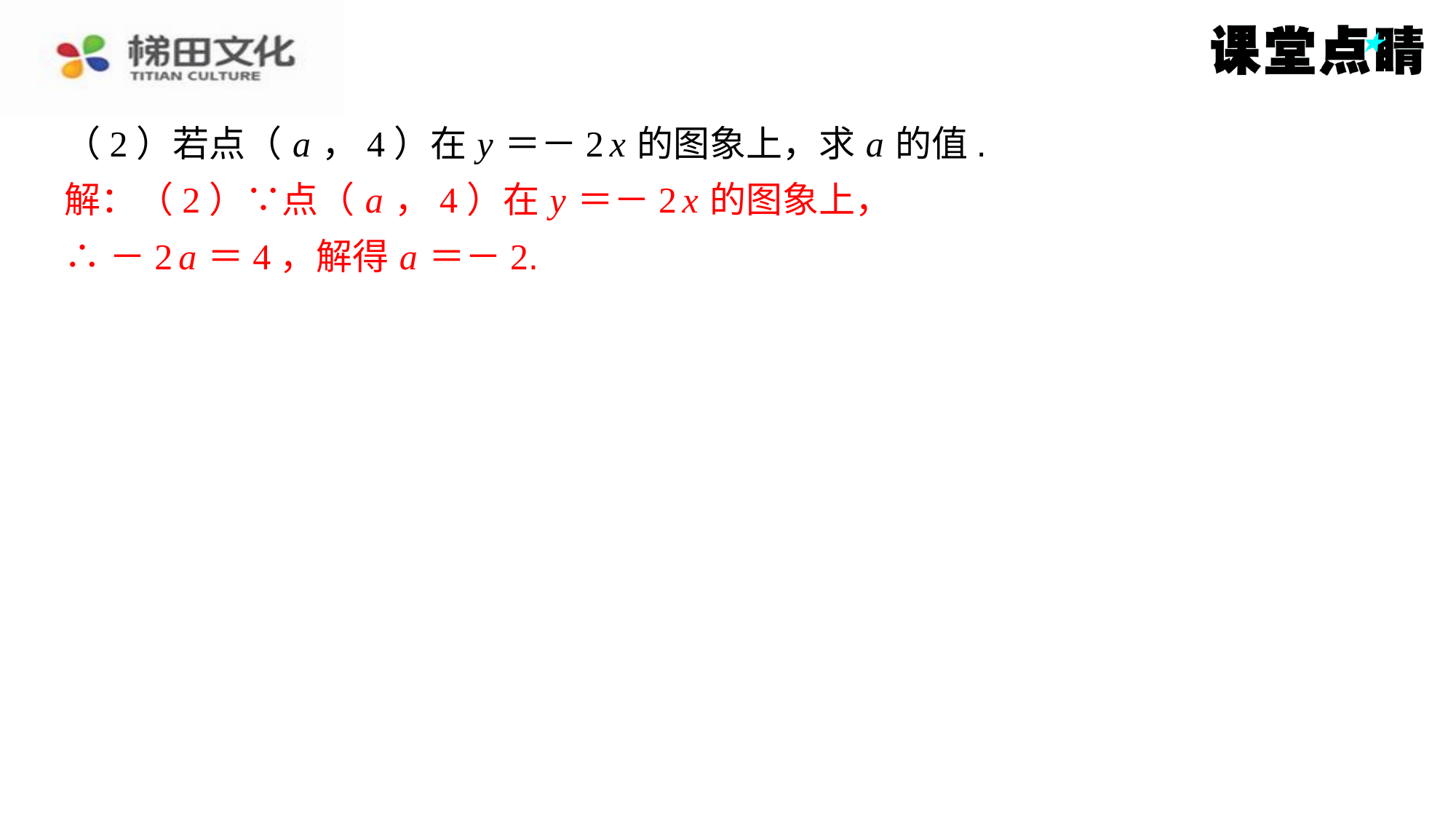

（2）若点（ a ，4）在 y ＝－2 x 的图象上，求 a 的值.
解：（2）∵点（ a ，4）在 y ＝－2 x 的图象上，
∴－2 a ＝4，解得 a ＝－2.
解：（2）∵点（ a ，4）在 y ＝－2 x 的图象上，
∴－2 a ＝4，解得 a ＝－2.